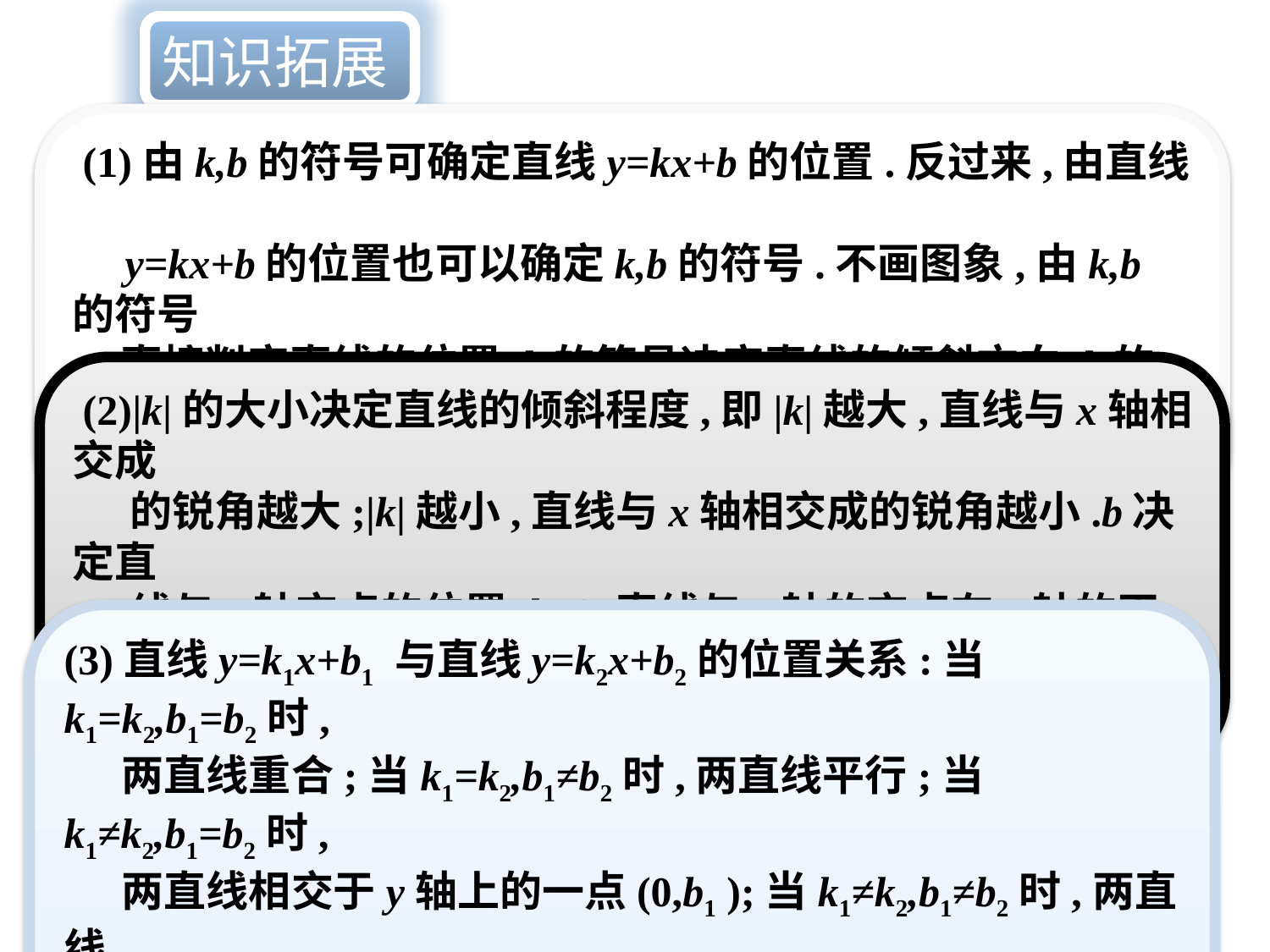

知识拓展
 (1)由k,b的符号可确定直线y=kx+b的位置.反过来,由直线
     y=kx+b的位置也可以确定k,b的符号.不画图象,由k,b的符号
    直接判定直线的位置,k的符号决定直线的倾斜方向,b的符号
    决定直线与y轴交点的位置.
 (2)|k|的大小决定直线的倾斜程度,即|k|越大,直线与x轴相交成
     的锐角越大;|k|越小,直线与x轴相交成的锐角越小.b决定直
     线与y轴交点的位置,b>0,直线与y轴的交点在y轴的正半轴
    上;b<0,直线与y轴的交点在y轴的负半轴上.
(3)直线y=k1x+b1 与直线y=k2x+b2的位置关系:当k1=k2,b1=b2时,
     两直线重合;当k1=k2,b1≠b2时,两直线平行;当k1≠k2,b1=b2时,
     两直线相交于y轴上的一点(0,b1 );当k1≠k2,b1≠b2时,两直线
    相交.